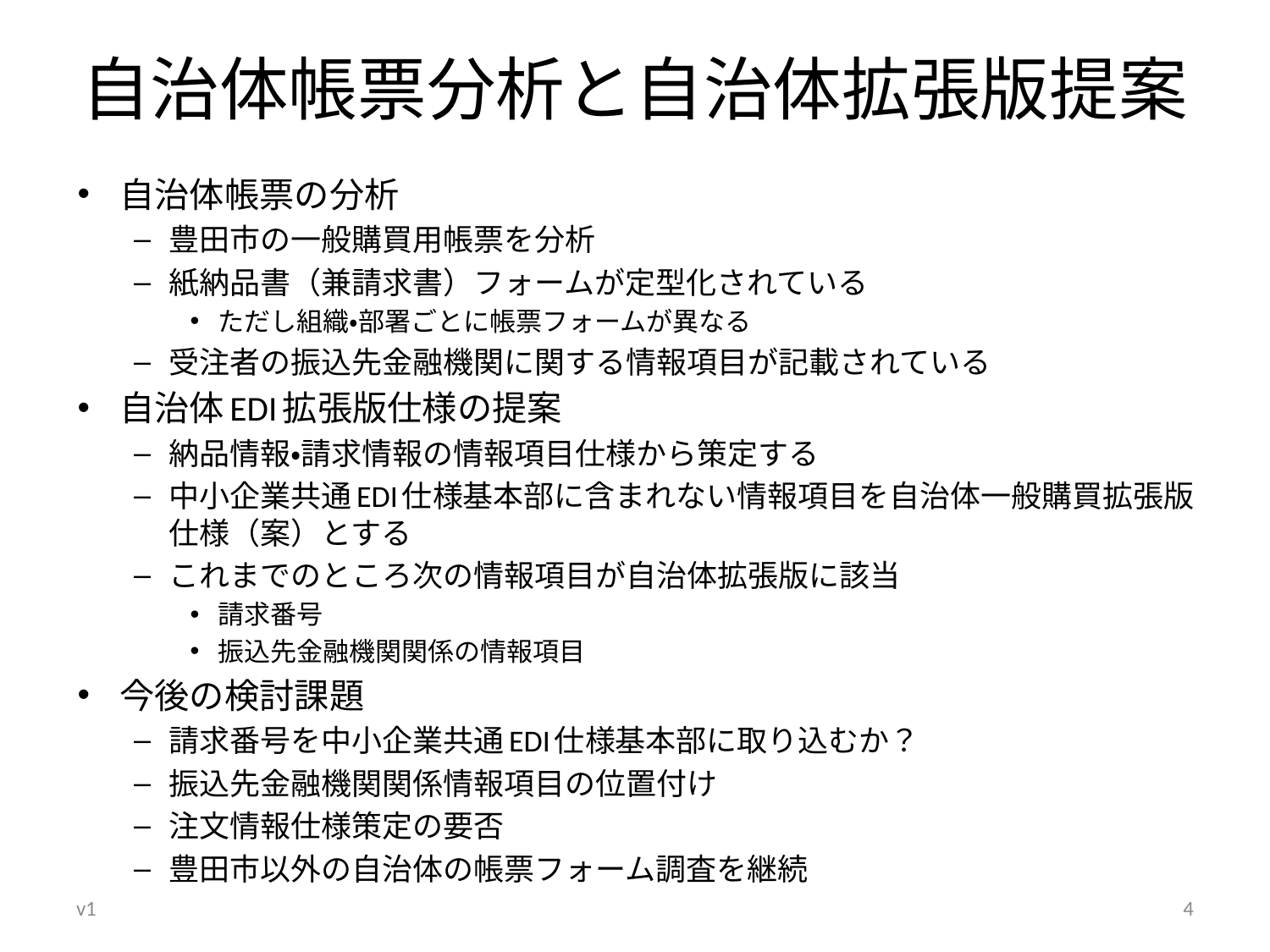

# 自治体帳票分析と自治体拡張版提案
自治体帳票の分析
豊田市の一般購買用帳票を分析
紙納品書（兼請求書）フォームが定型化されている
ただし組織・部署ごとに帳票フォームが異なる
受注者の振込先金融機関に関する情報項目が記載されている
自治体EDI拡張版仕様の提案
納品情報・請求情報の情報項目仕様から策定する
中小企業共通EDI仕様基本部に含まれない情報項目を自治体一般購買拡張版仕様（案）とする
これまでのところ次の情報項目が自治体拡張版に該当
請求番号
振込先金融機関関係の情報項目
今後の検討課題
請求番号を中小企業共通EDI仕様基本部に取り込むか？
振込先金融機関関係情報項目の位置付け
注文情報仕様策定の要否
豊田市以外の自治体の帳票フォーム調査を継続
v1
4